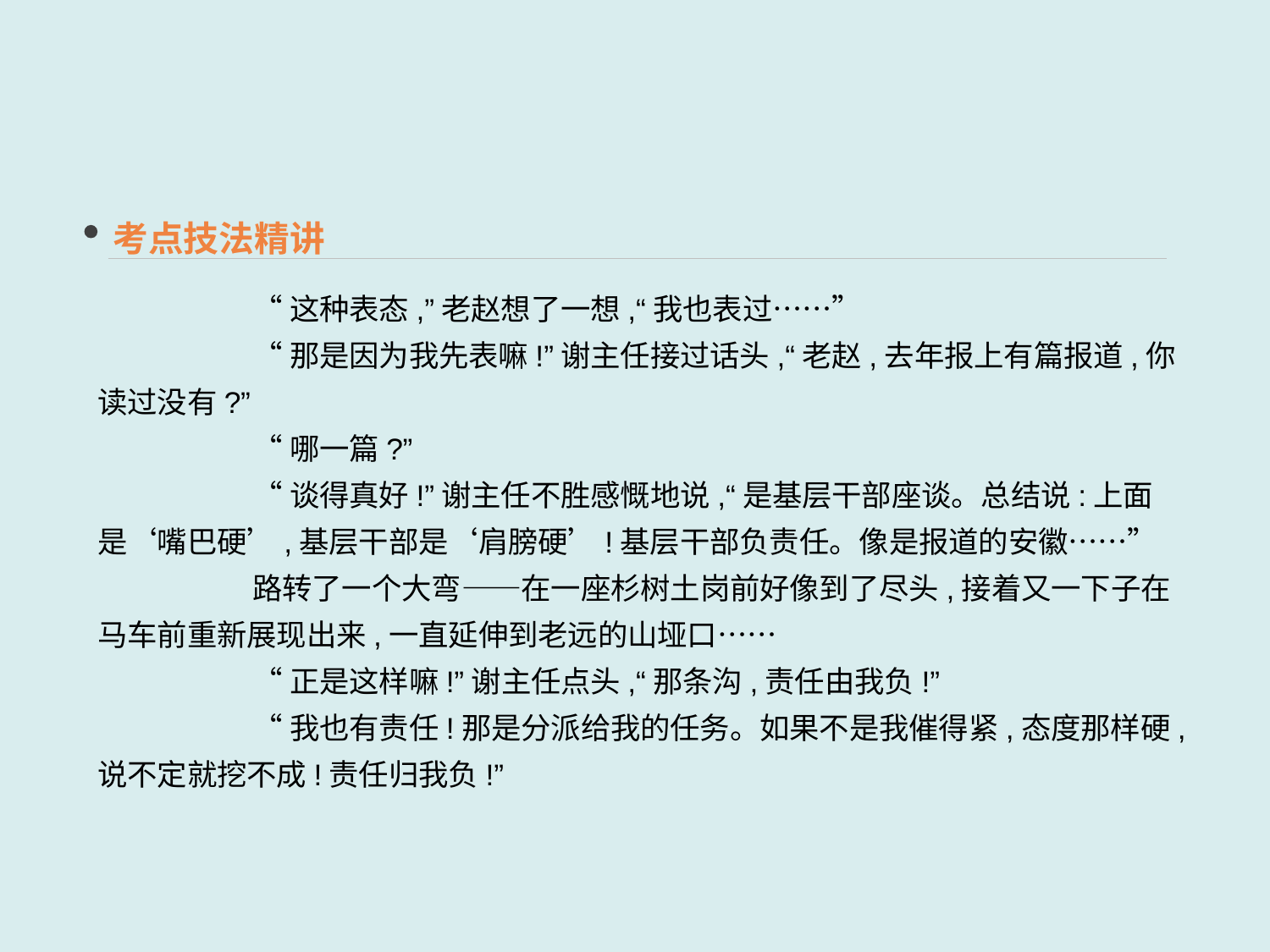

考点技法精讲

“这种表态,”老赵想了一想,“我也表过……”
“那是因为我先表嘛!”谢主任接过话头,“老赵,去年报上有篇报道,你读过没有?”
“哪一篇?”
“谈得真好!”谢主任不胜感慨地说,“是基层干部座谈。总结说:上面是‘嘴巴硬’,基层干部是‘肩膀硬’!基层干部负责任。像是报道的安徽……”
路转了一个大弯——在一座杉树土岗前好像到了尽头,接着又一下子在马车前重新展现出来,一直延伸到老远的山垭口……
“正是这样嘛!”谢主任点头,“那条沟,责任由我负!”
“我也有责任!那是分派给我的任务。如果不是我催得紧,态度那样硬,说不定就挖不成!责任归我负!”